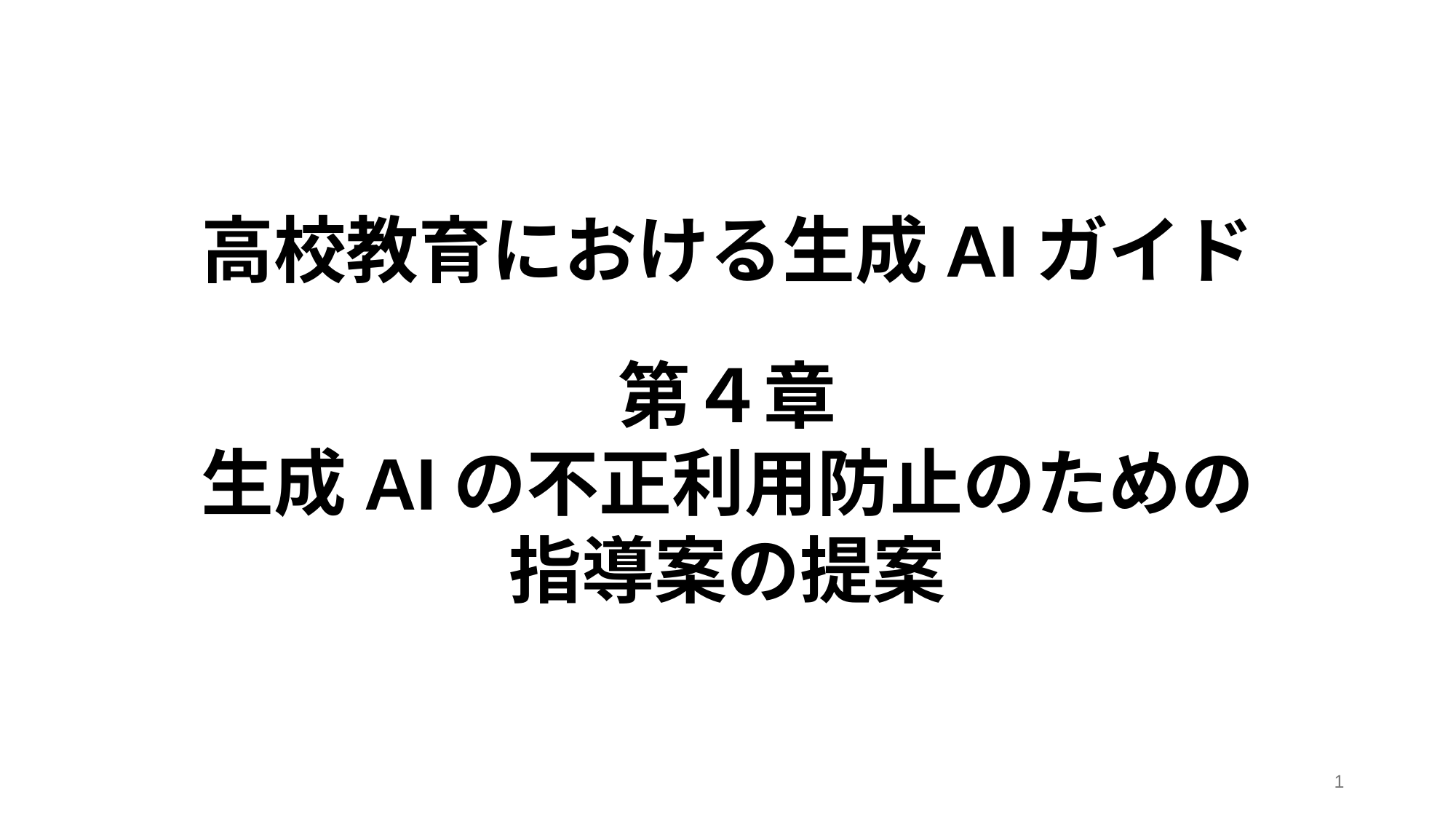

高校教育における生成AIガイド
第４章
生成AIの不正利用防止のための
指導案の提案
1